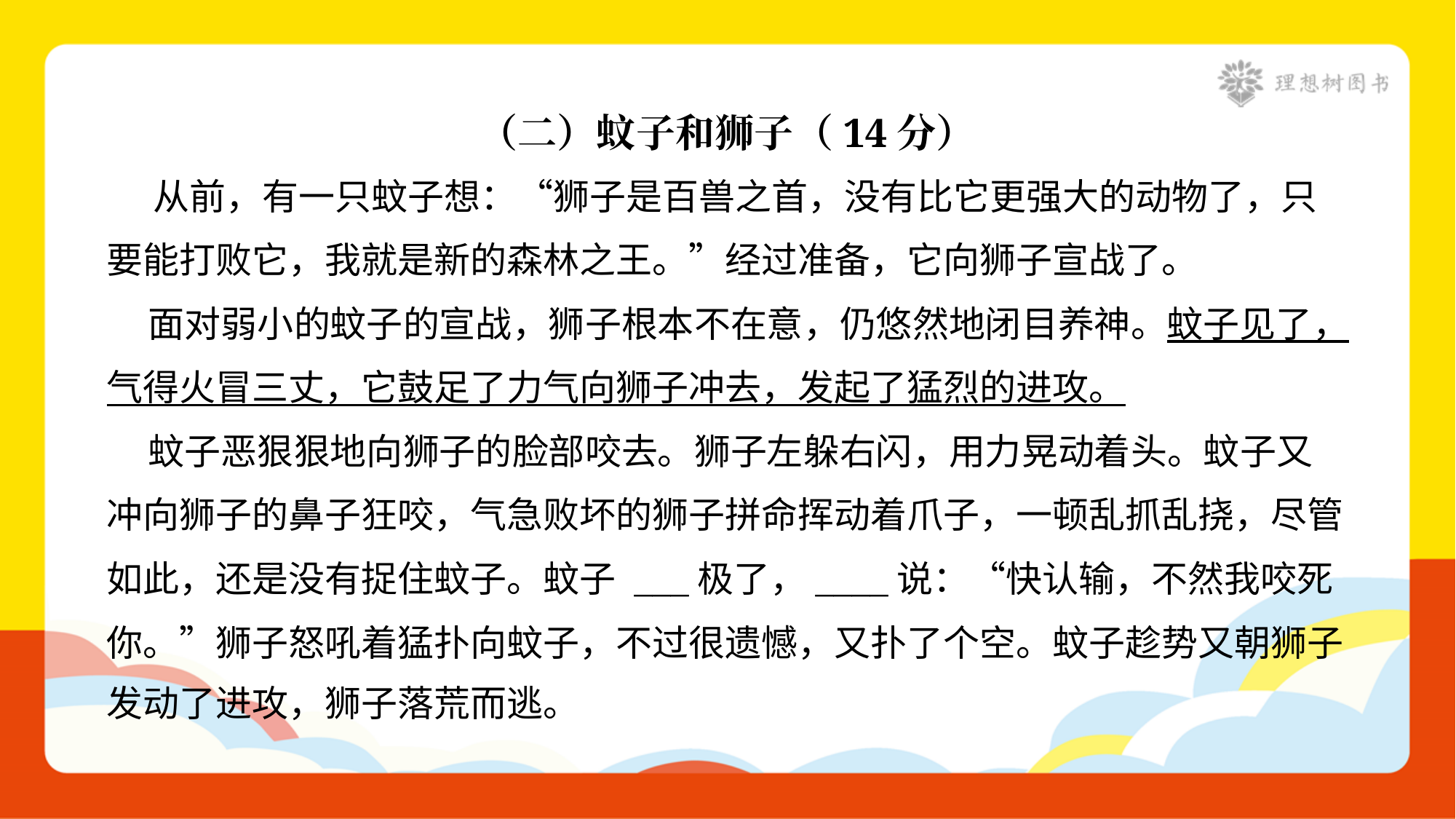

（二）蚊子和狮子（14分）
    从前，有一只蚊子想：“狮子是百兽之首，没有比它更强大的动物了，只
要能打败它，我就是新的森林之王。”经过准备，它向狮子宣战了。
    面对弱小的蚊子的宣战，狮子根本不在意，仍悠然地闭目养神。蚊子见了，
气得火冒三丈，它鼓足了力气向狮子冲去，发起了猛烈的进攻。
    蚊子恶狠狠地向狮子的脸部咬去。狮子左躲右闪，用力晃动着头。蚊子又
冲向狮子的鼻子狂咬，气急败坏的狮子拼命挥动着爪子，一顿乱抓乱挠，尽管
如此，还是没有捉住蚊子。蚊子 ___极了，____说：“快认输，不然我咬死
你。”狮子怒吼着猛扑向蚊子，不过很遗憾，又扑了个空。蚊子趁势又朝狮子
发动了进攻，狮子落荒而逃。